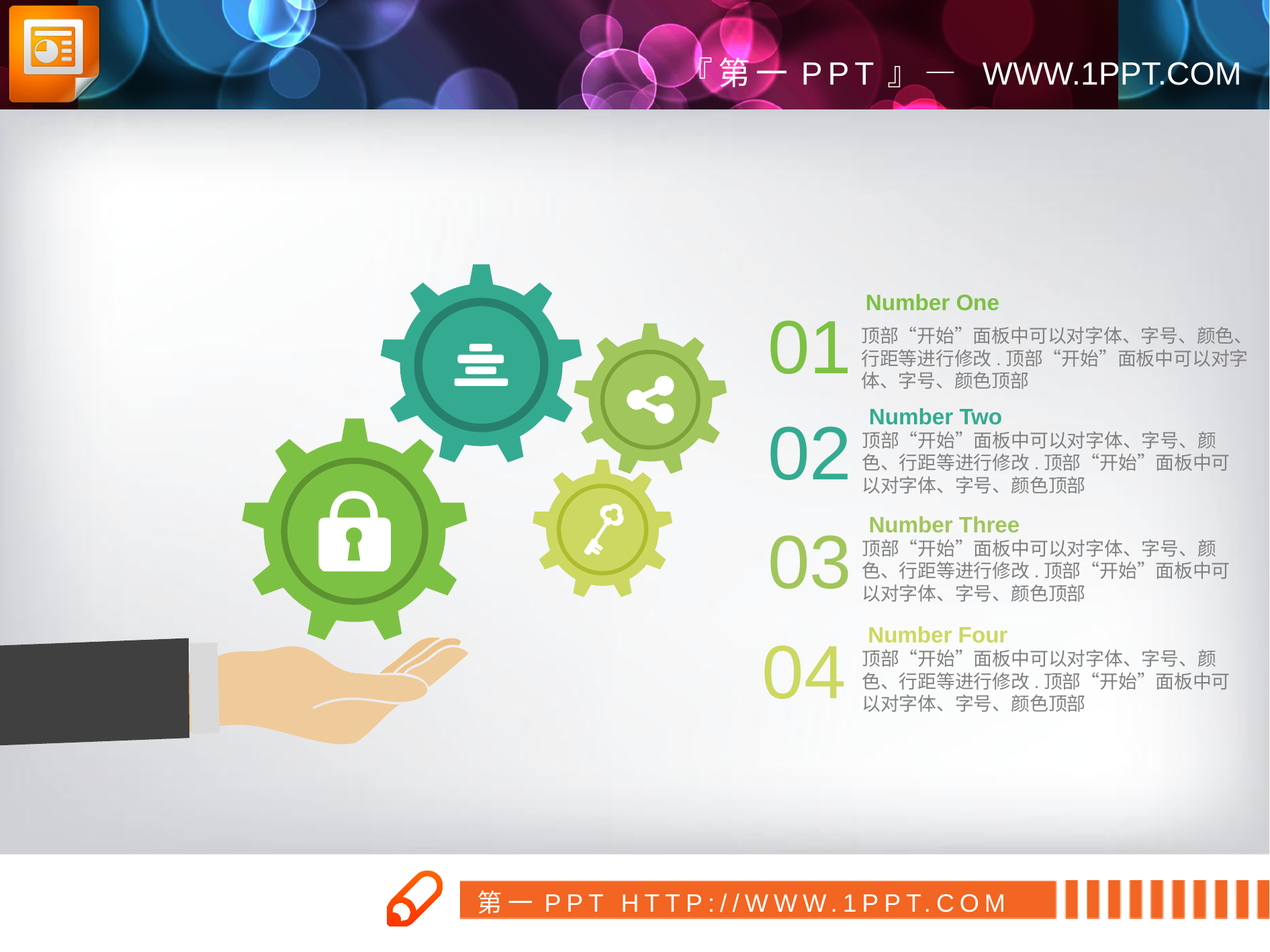

Number One
顶部“开始”面板中可以对字体、字号、颜色、行距等进行修改.顶部“开始”面板中可以对字体、字号、颜色顶部
01

Number Two
顶部“开始”面板中可以对字体、字号、颜色、行距等进行修改.顶部“开始”面板中可以对字体、字号、颜色顶部
02

Number Three
顶部“开始”面板中可以对字体、字号、颜色、行距等进行修改.顶部“开始”面板中可以对字体、字号、颜色顶部
03
Number Four
顶部“开始”面板中可以对字体、字号、颜色、行距等进行修改.顶部“开始”面板中可以对字体、字号、颜色顶部
04